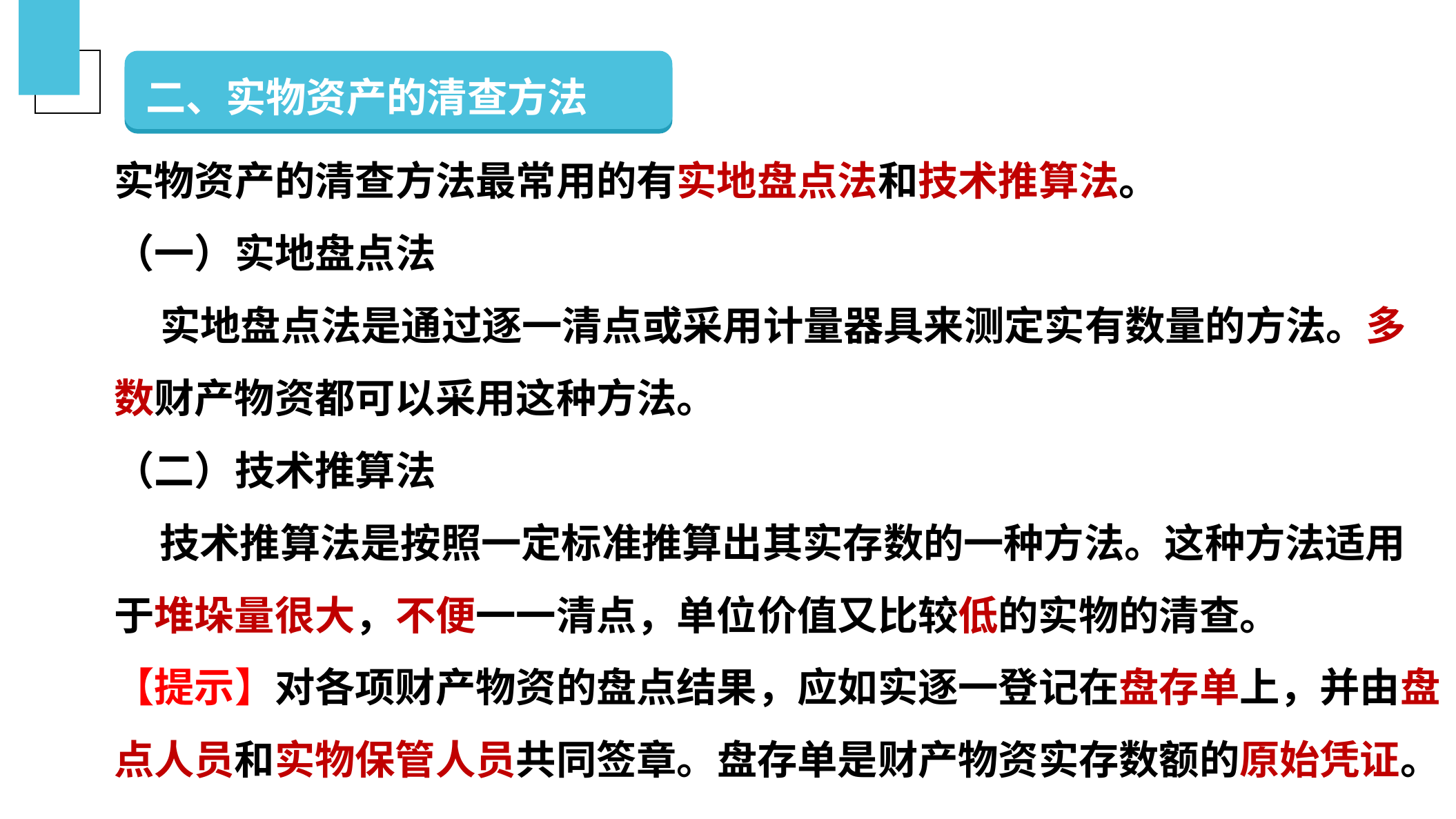

二、实物资产的清查方法
实物资产的清查方法最常用的有实地盘点法和技术推算法。
（一）实地盘点法
    实地盘点法是通过逐一清点或采用计量器具来测定实有数量的方法。多数财产物资都可以采用这种方法。
（二）技术推算法
    技术推算法是按照一定标准推算出其实存数的一种方法。这种方法适用于堆垛量很大，不便一一清点，单位价值又比较低的实物的清查。
【提示】对各项财产物资的盘点结果，应如实逐一登记在盘存单上，并由盘点人员和实物保管人员共同签章。盘存单是财产物资实存数额的原始凭证。